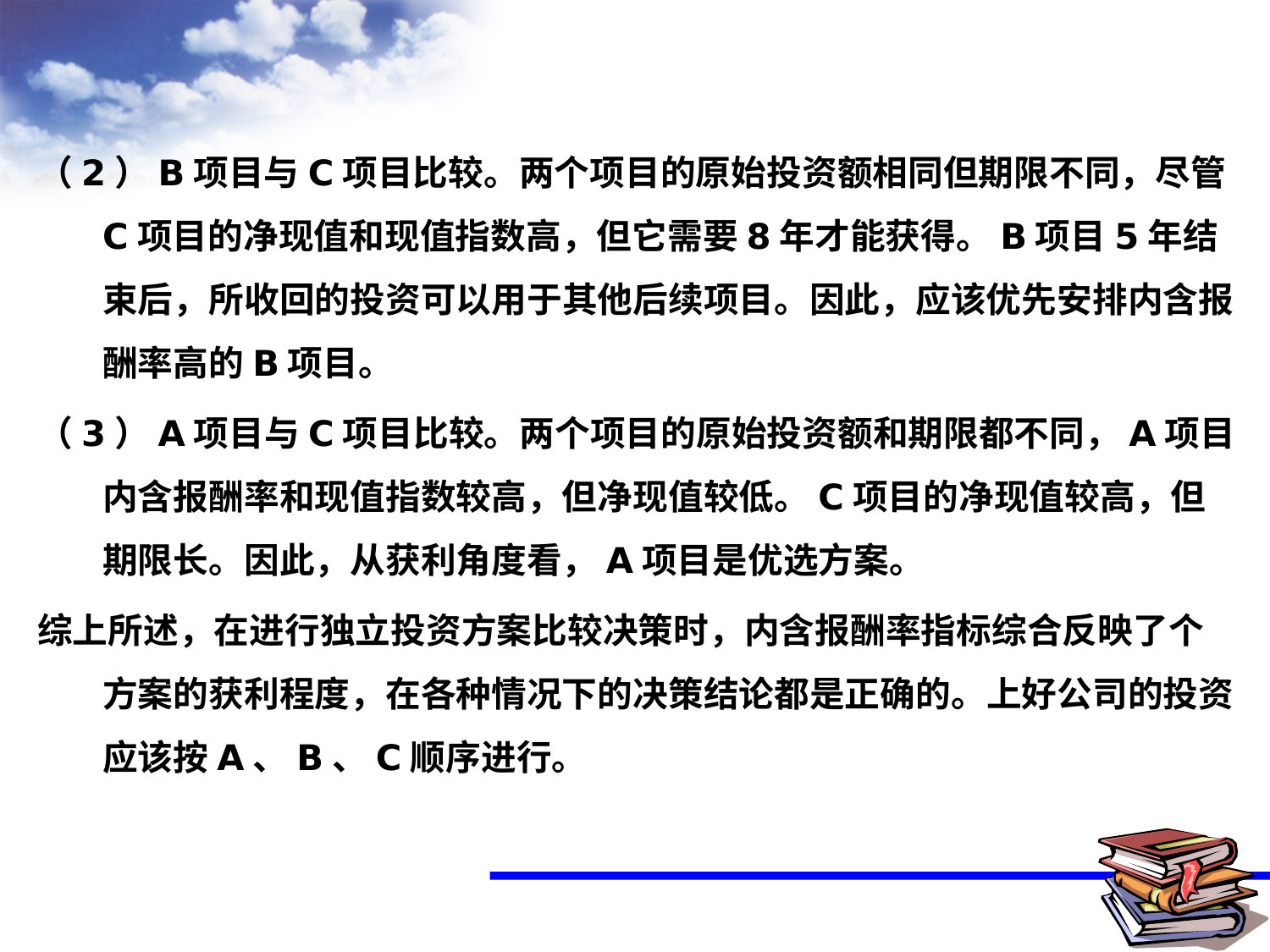

（2）B项目与C项目比较。两个项目的原始投资额相同但期限不同，尽管C项目的净现值和现值指数高，但它需要8年才能获得。B项目5年结束后，所收回的投资可以用于其他后续项目。因此，应该优先安排内含报酬率高的B项目。
（3）A项目与C项目比较。两个项目的原始投资额和期限都不同，A项目内含报酬率和现值指数较高，但净现值较低。C项目的净现值较高，但期限长。因此，从获利角度看，A项目是优选方案。
综上所述，在进行独立投资方案比较决策时，内含报酬率指标综合反映了个方案的获利程度，在各种情况下的决策结论都是正确的。上好公司的投资应该按A、B、C顺序进行。